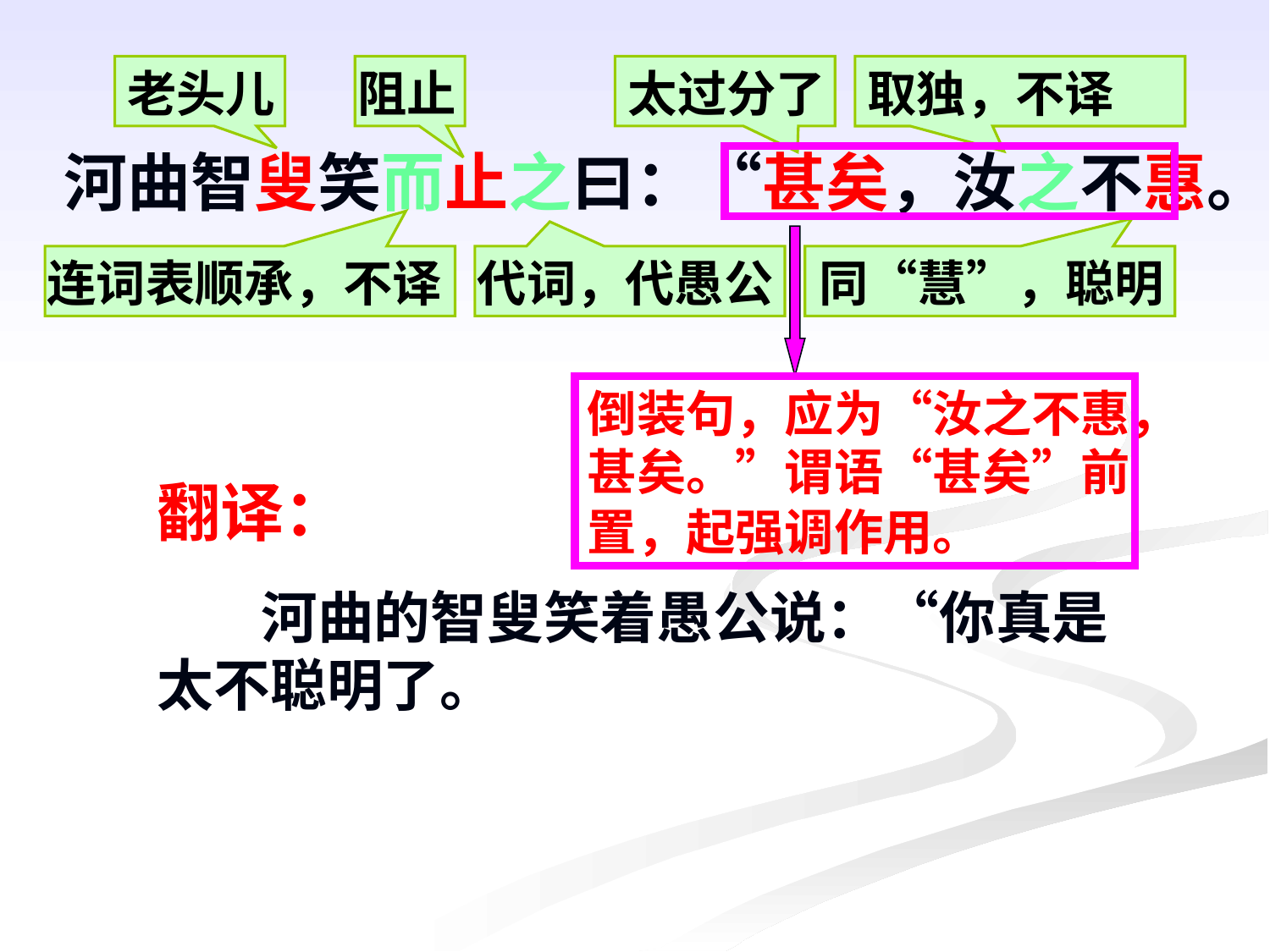

老头儿
阻止

太过分了

取独，不译
河曲智叟笑而止之曰：“甚矣，汝之不惠。

连词表顺承，不译

代词，代愚公

同“慧”，聪明
倒装句，应为“汝之不惠，甚矣。”谓语“甚矣”前置，起强调作用。

翻译：
       河曲的智叟笑着愚公说：“你真是太不聪明了。